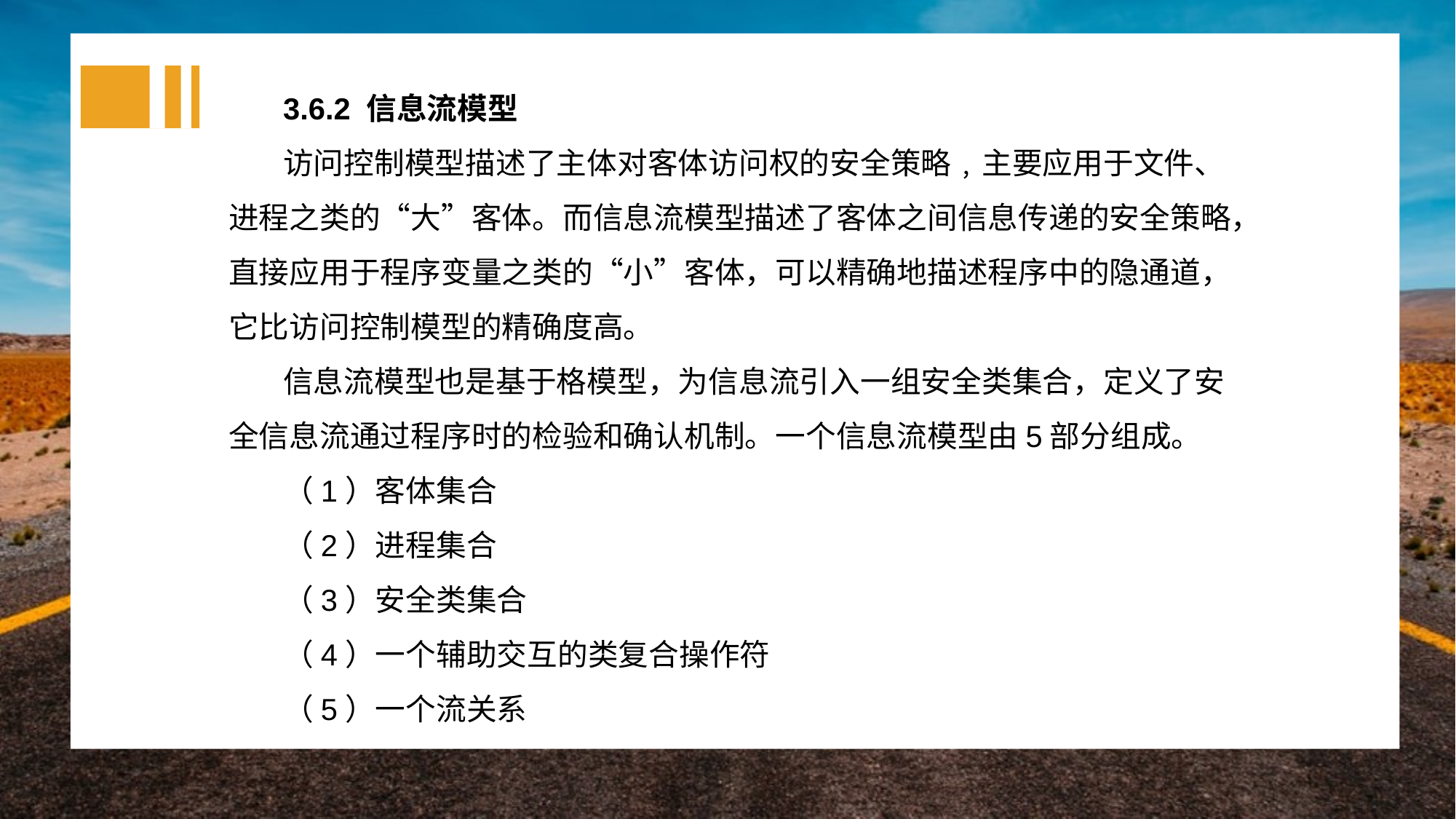

3.6.2 信息流模型
访问控制模型描述了主体对客体访问权的安全策略﹐主要应用于文件、进程之类的“大”客体。而信息流模型描述了客体之间信息传递的安全策略，直接应用于程序变量之类的“小”客体，可以精确地描述程序中的隐通道，它比访问控制模型的精确度高。
信息流模型也是基于格模型，为信息流引入一组安全类集合，定义了安全信息流通过程序时的检验和确认机制。一个信息流模型由5部分组成。
（1）客体集合
（2）进程集合
（3）安全类集合
（4）一个辅助交互的类复合操作符
（5）一个流关系